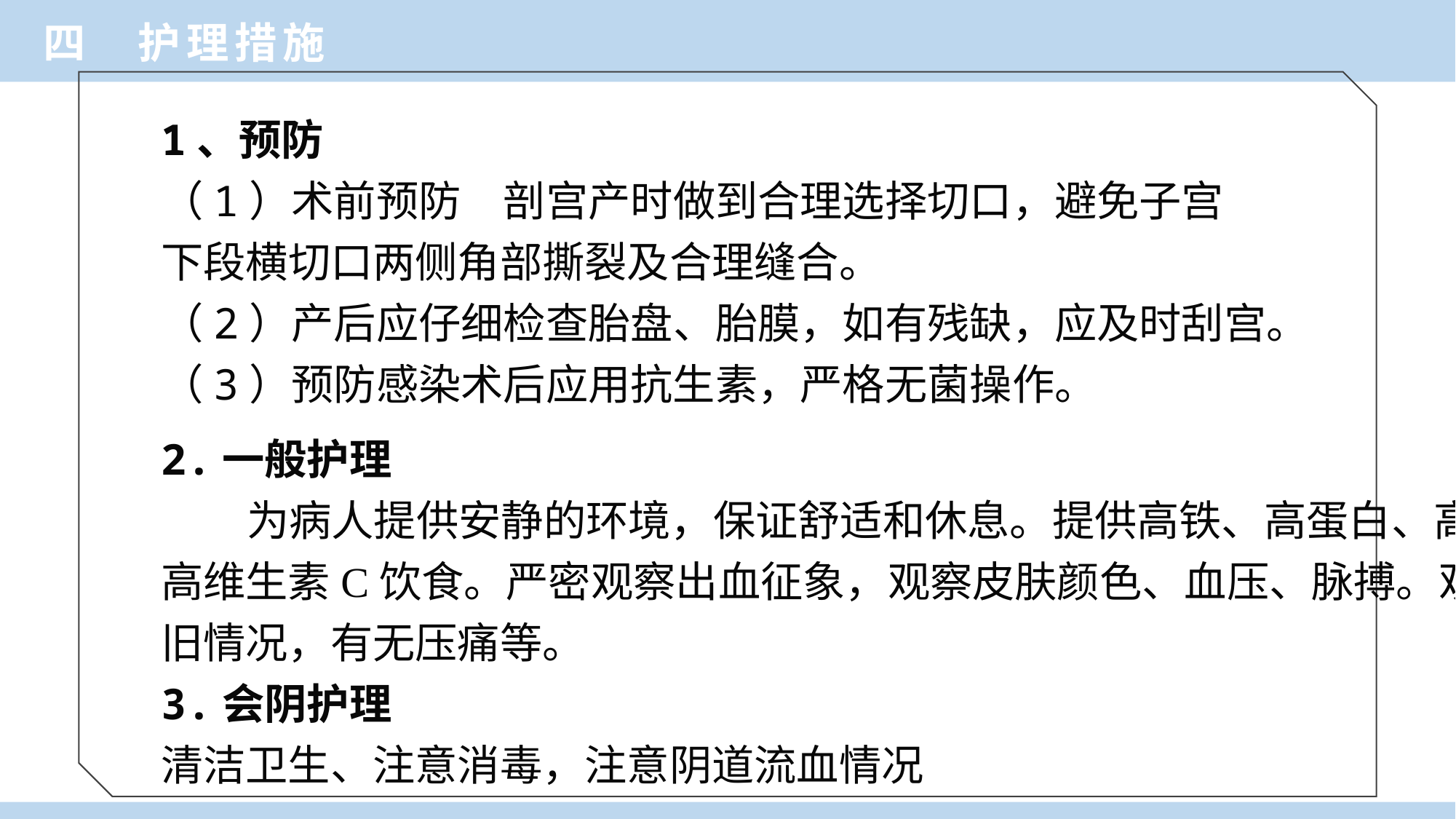

四   护理措施

1、预防
（1）术前预防　剖宫产时做到合理选择切口，避免子宫
下段横切口两侧角部撕裂及合理缝合。
（2）产后应仔细检查胎盘、胎膜，如有残缺，应及时刮宫。
（3）预防感染术后应用抗生素，严格无菌操作。
2.一般护理
        为病人提供安静的环境，保证舒适和休息。提供高铁、高蛋白、高热量、
高维生素C饮食。严密观察出血征象，观察皮肤颜色、血压、脉搏。观察子宫复
旧情况，有无压痛等。
3.会阴护理
清洁卫生、注意消毒，注意阴道流血情况